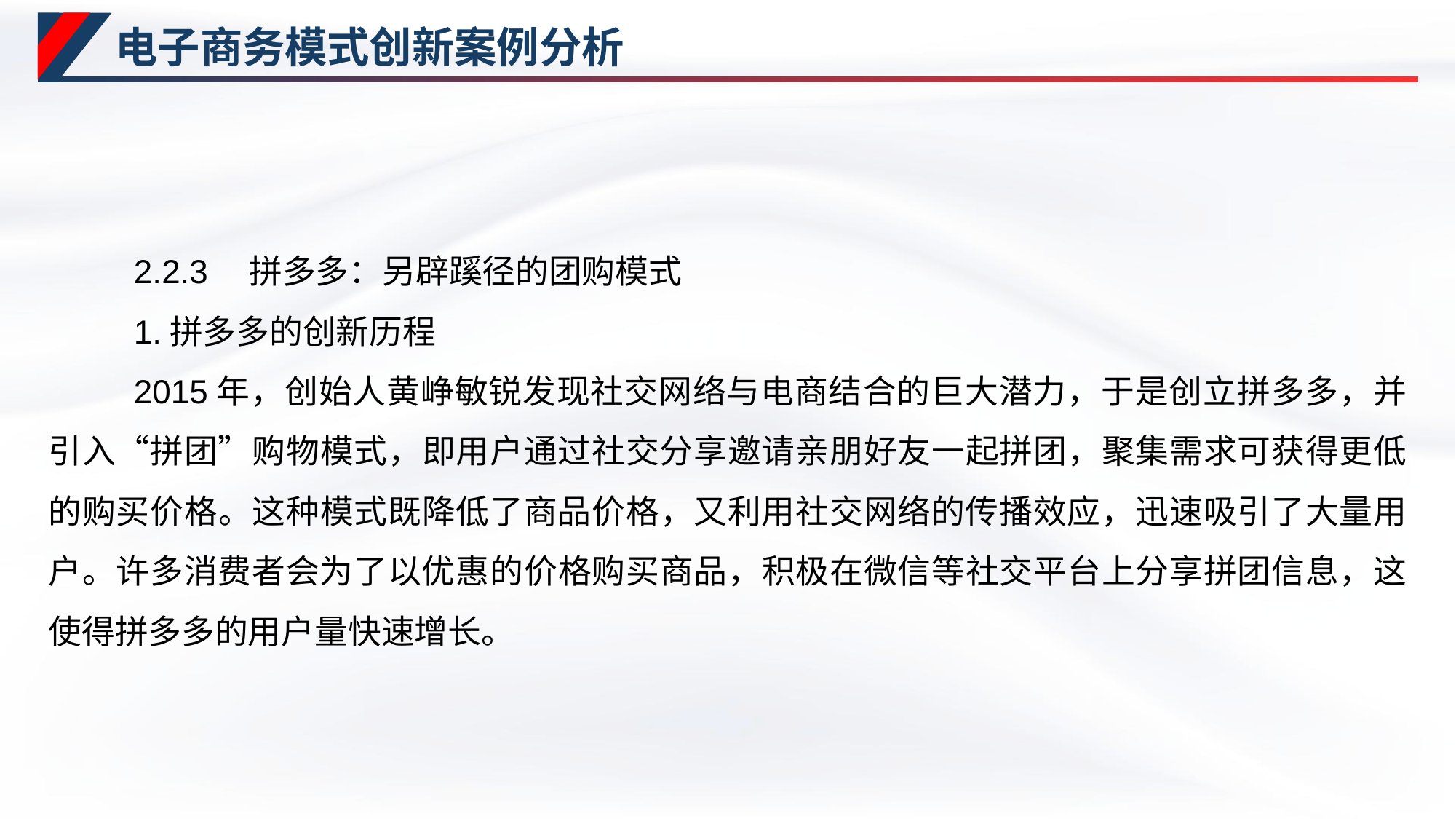

# 电子商务模式创新案例分析
2.2.3　拼多多：另辟蹊径的团购模式
1.拼多多的创新历程
2015年，创始人黄峥敏锐发现社交网络与电商结合的巨大潜力，于是创立拼多多，并引入“拼团”购物模式，即用户通过社交分享邀请亲朋好友一起拼团，聚集需求可获得更低的购买价格。这种模式既降低了商品价格，又利用社交网络的传播效应，迅速吸引了大量用户。许多消费者会为了以优惠的价格购买商品，积极在微信等社交平台上分享拼团信息，这使得拼多多的用户量快速增长。